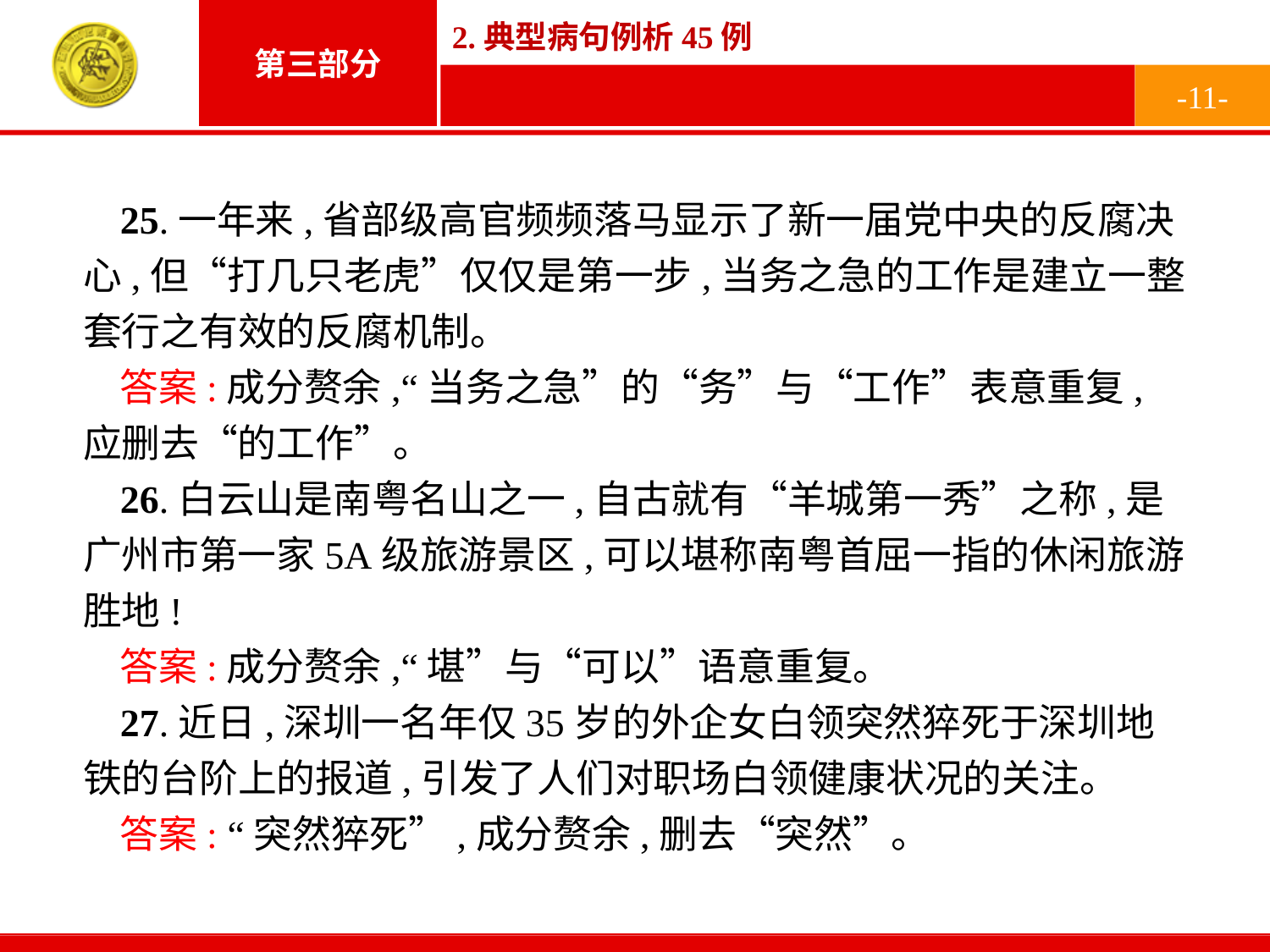

-11-
25.一年来,省部级高官频频落马显示了新一届党中央的反腐决心,但“打几只老虎”仅仅是第一步,当务之急的工作是建立一整套行之有效的反腐机制。
答案:成分赘余,“当务之急”的“务”与“工作”表意重复,应删去“的工作”。
26.白云山是南粤名山之一,自古就有“羊城第一秀”之称,是广州市第一家5A级旅游景区,可以堪称南粤首屈一指的休闲旅游胜地!
答案:成分赘余,“堪”与“可以”语意重复。
27.近日,深圳一名年仅35岁的外企女白领突然猝死于深圳地铁的台阶上的报道,引发了人们对职场白领健康状况的关注。
答案: “突然猝死”,成分赘余,删去“突然”。